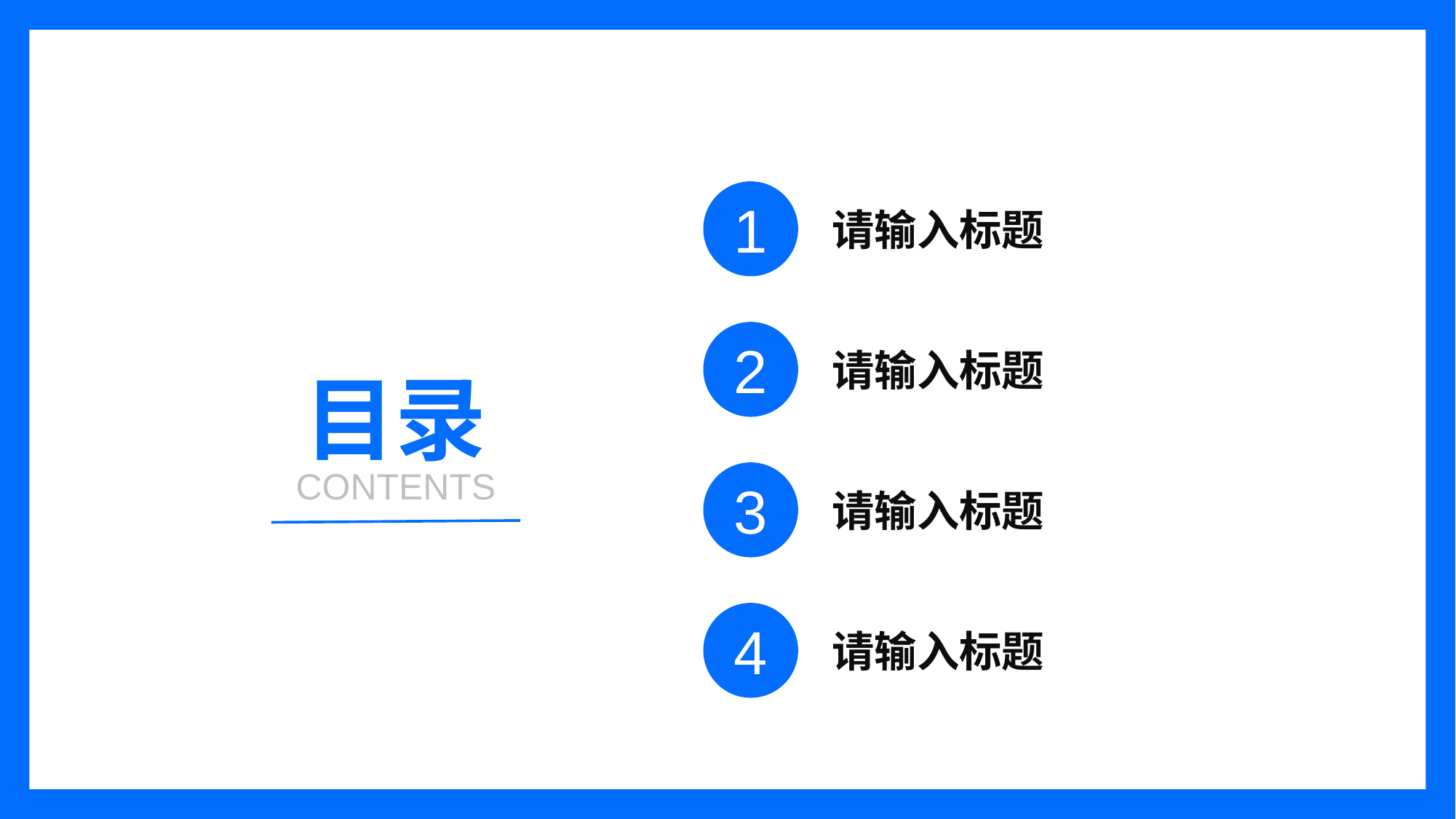

1
请输入标题
2
请输入标题
目录
CONTENTS
3
请输入标题
4
请输入标题